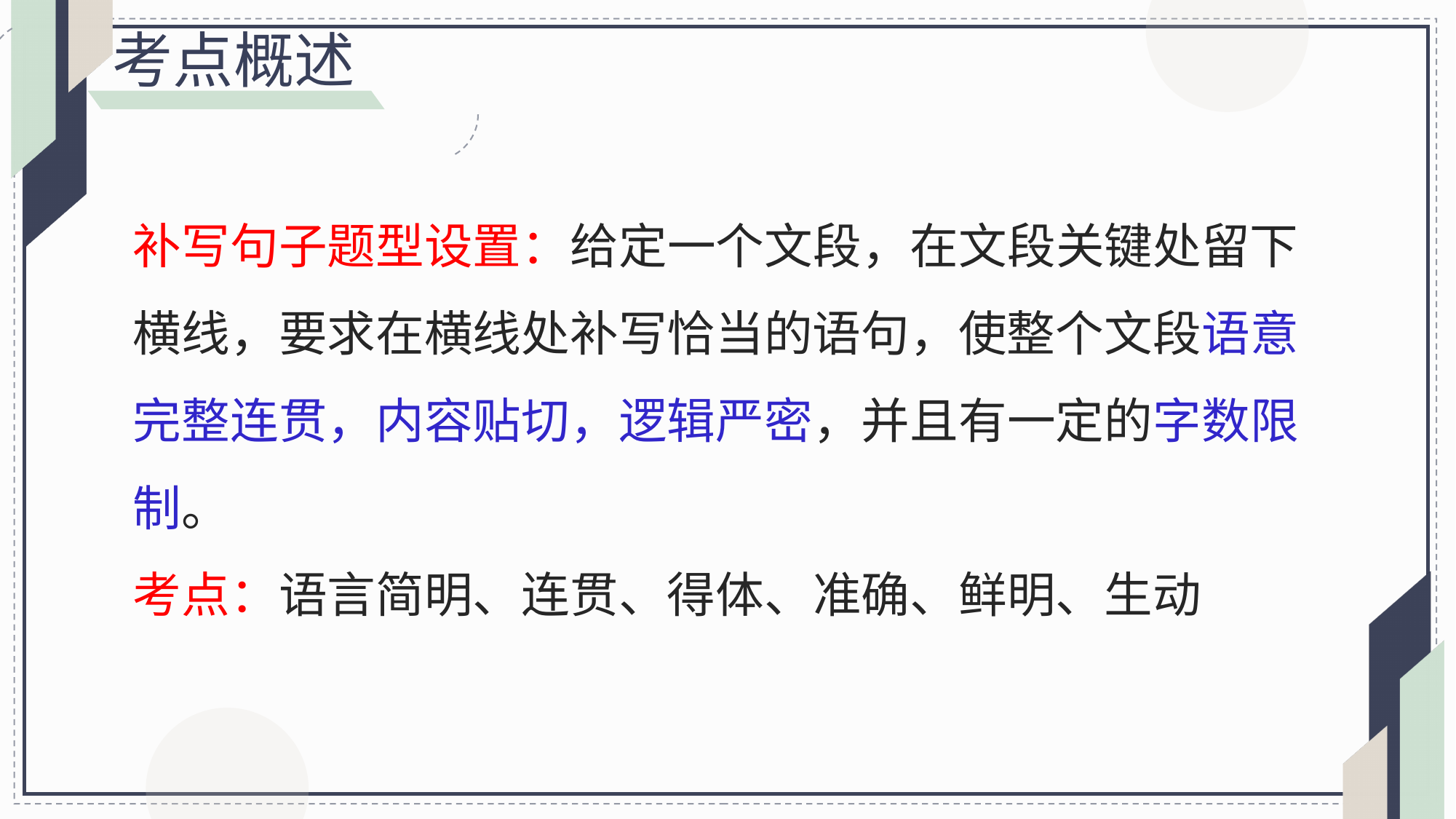

考点概述

补写句子题型设置：给定一个文段，在文段关键处留下横线，要求在横线处补写恰当的语句，使整个文段语意完整连贯，内容贴切，逻辑严密，并且有一定的字数限制。
考点：语言简明、连贯、得体、准确、鲜明、生动